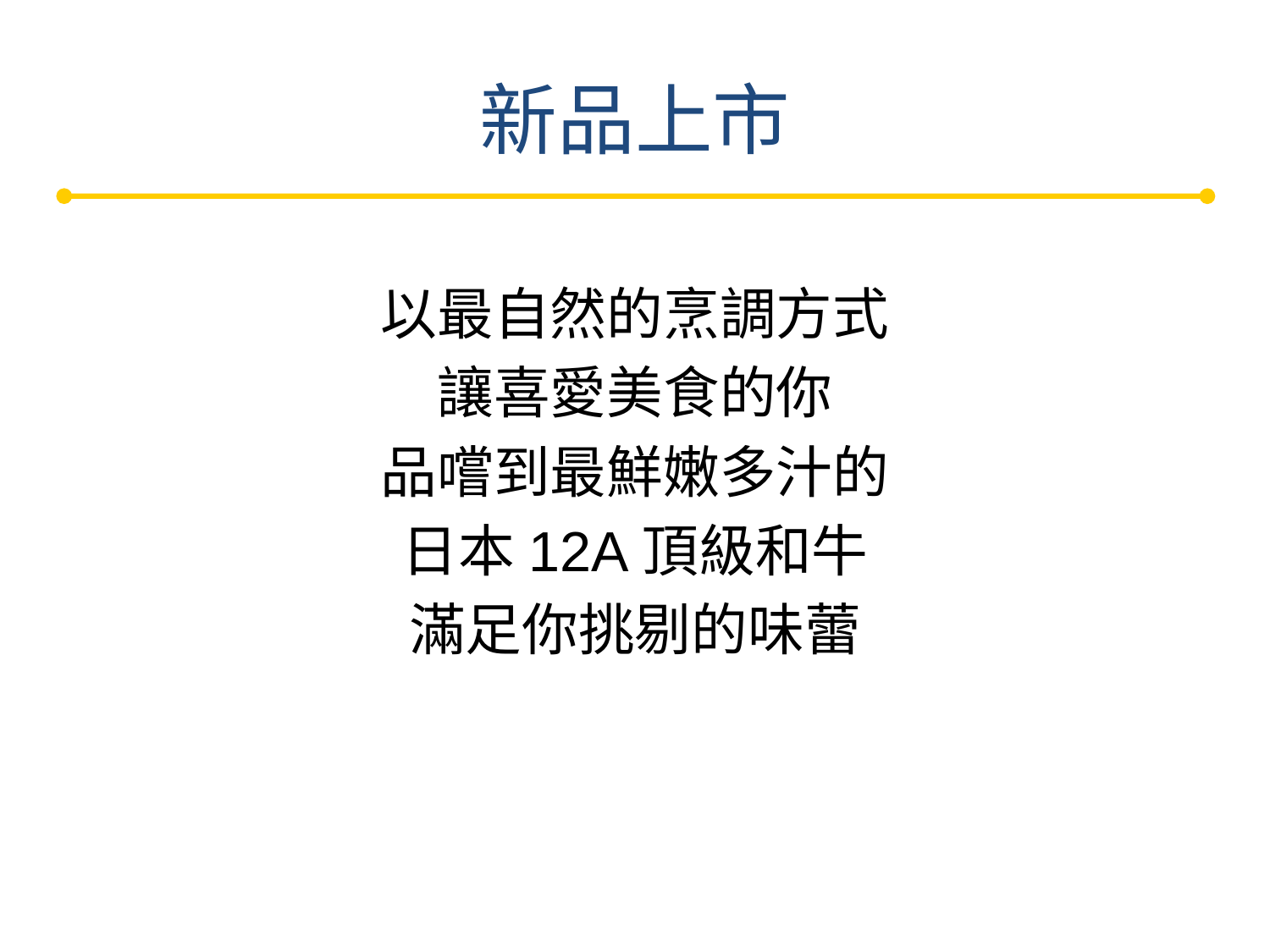

# 新品上市
以最自然的烹調方式
讓喜愛美食的你
品嚐到最鮮嫩多汁的
日本12A頂級和牛
滿足你挑剔的味蕾